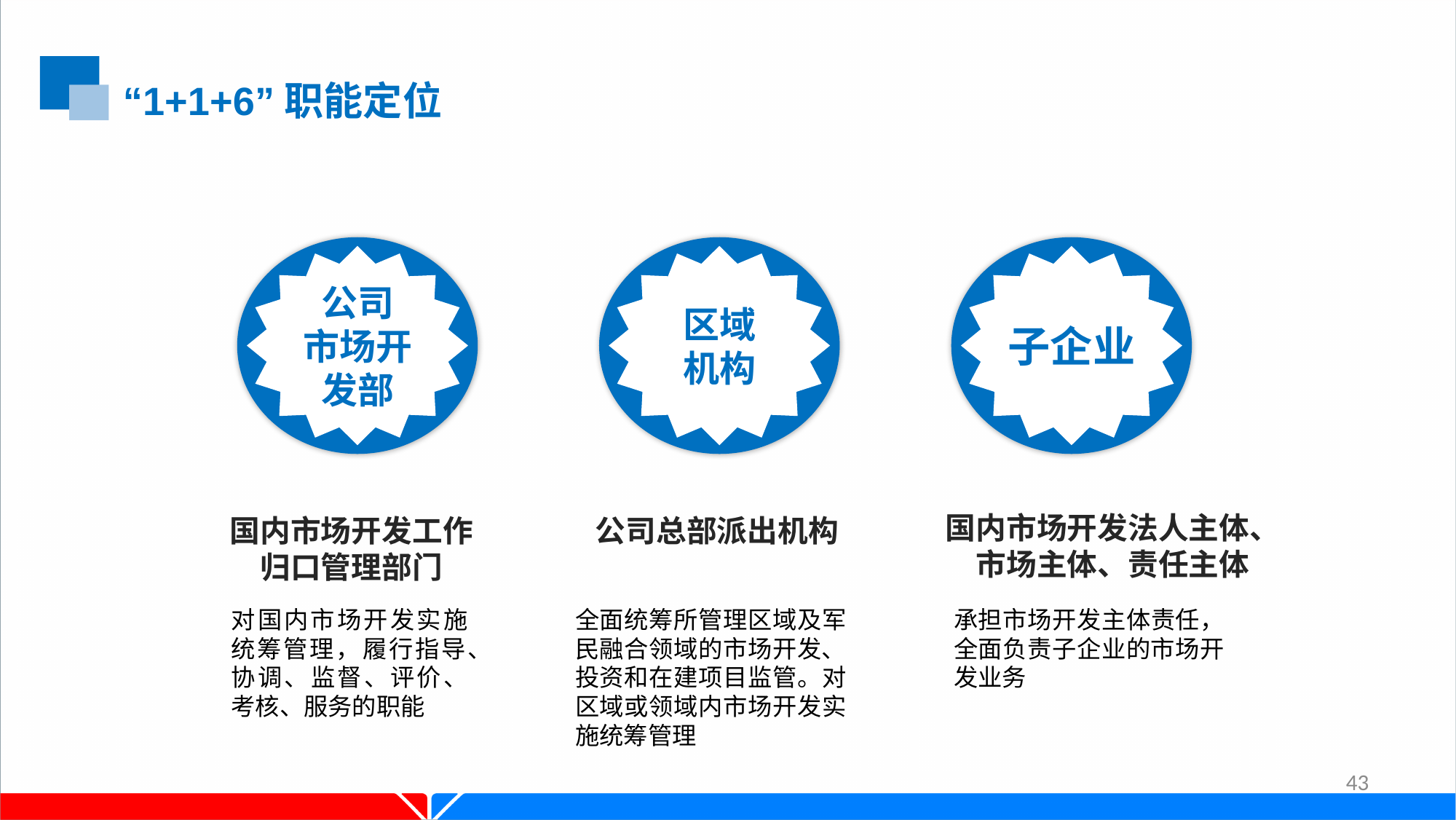

“1+1+6”职能定位

公司
市场开发部
区域
机构
子企业
国内市场开发法人主体、
市场主体、责任主体
国内市场开发工作
归口管理部门

公司总部派出机构
对国内市场开发实施统筹管理，履行指导、协调、监督、评价、考核、服务的职能
全面统筹所管理区域及军民融合领域的市场开发、投资和在建项目监管。对区域或领域内市场开发实施统筹管理
承担市场开发主体责任，全面负责子企业的市场开发业务
43